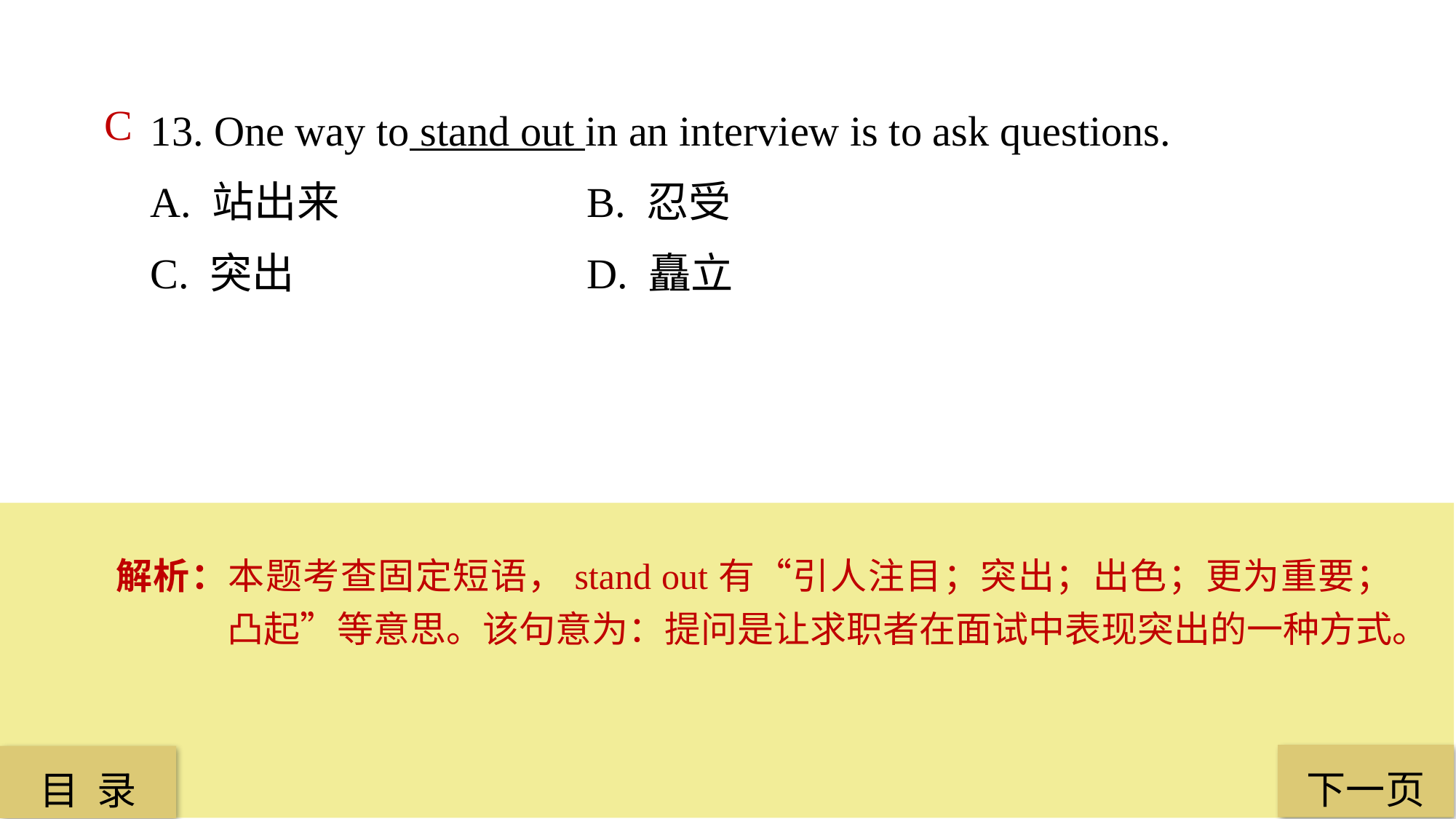

13. One way to stand out in an interview is to ask questions.
A. 站出来 			B. 忍受
C. 突出 			D. 矗立
C
解析：本题考查固定短语，stand out有“引人注目；突出；出色；更为重要；凸起”等意思。该句意为：提问是让求职者在面试中表现突出的一种方式。